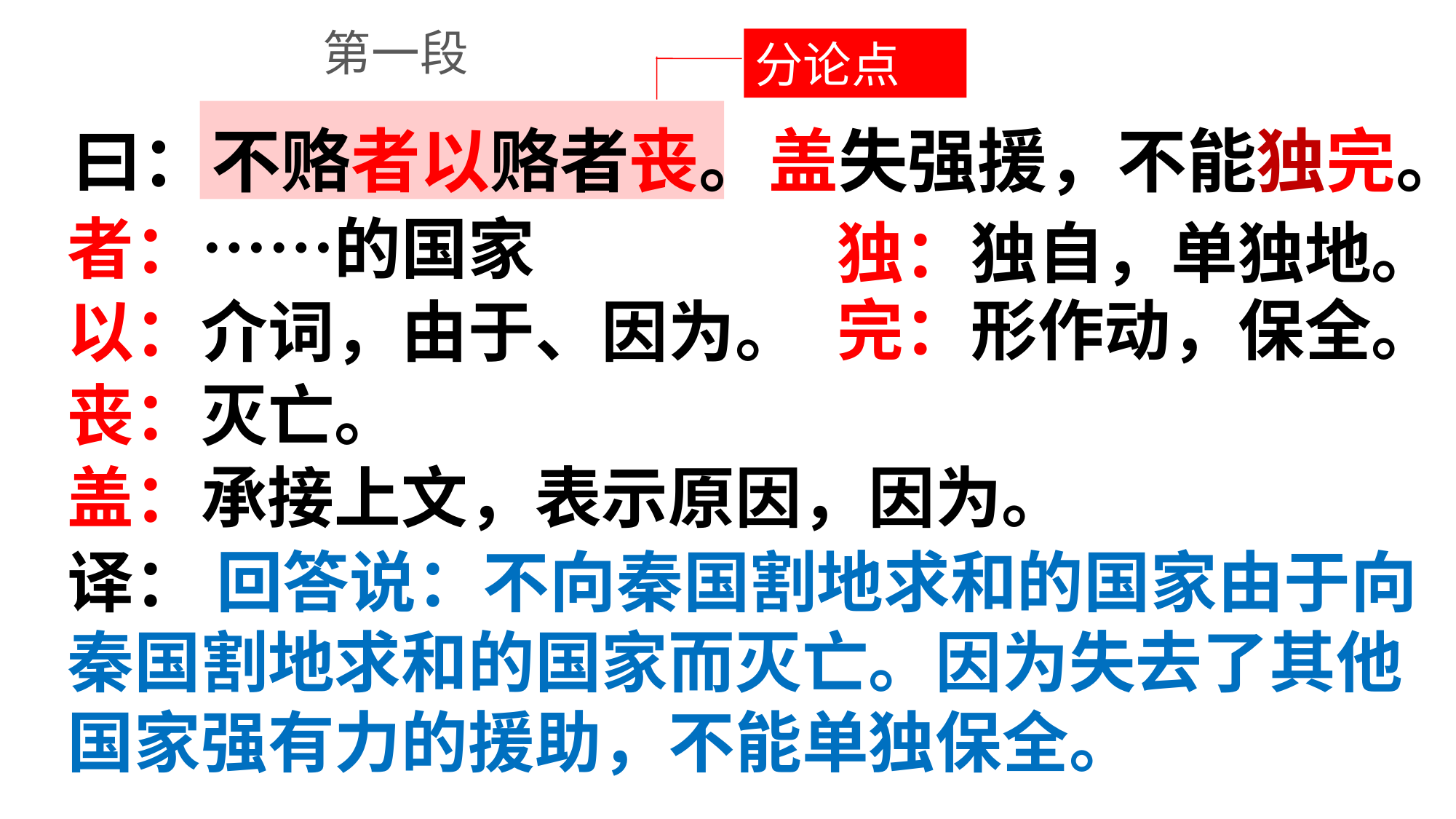

第一段
分论点

曰：不赂者以赂者丧。盖失强援，不能独完。
者：……的国家
独：独自，单独地。
完：形作动，保全。
以：介词，由于、因为。
丧：灭亡。
盖：承接上文，表示原因，因为。
译： 回答说：不向秦国割地求和的国家由于向秦国割地求和的国家而灭亡。因为失去了其他国家强有力的援助，不能单独保全。